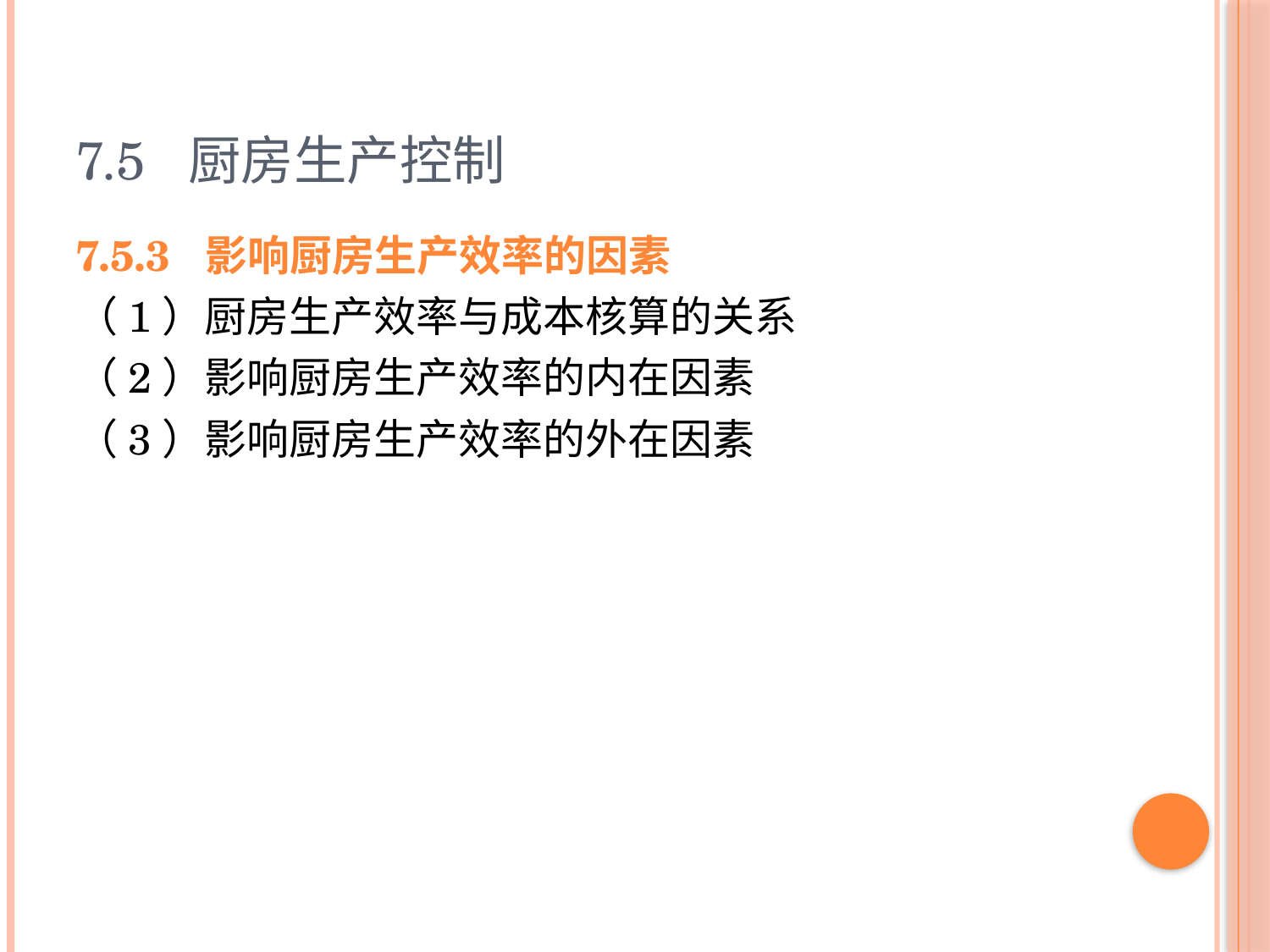

# 7.5  厨房生产控制
7.5.3  影响厨房生产效率的因素
（1）厨房生产效率与成本核算的关系
（2）影响厨房生产效率的内在因素
（3）影响厨房生产效率的外在因素